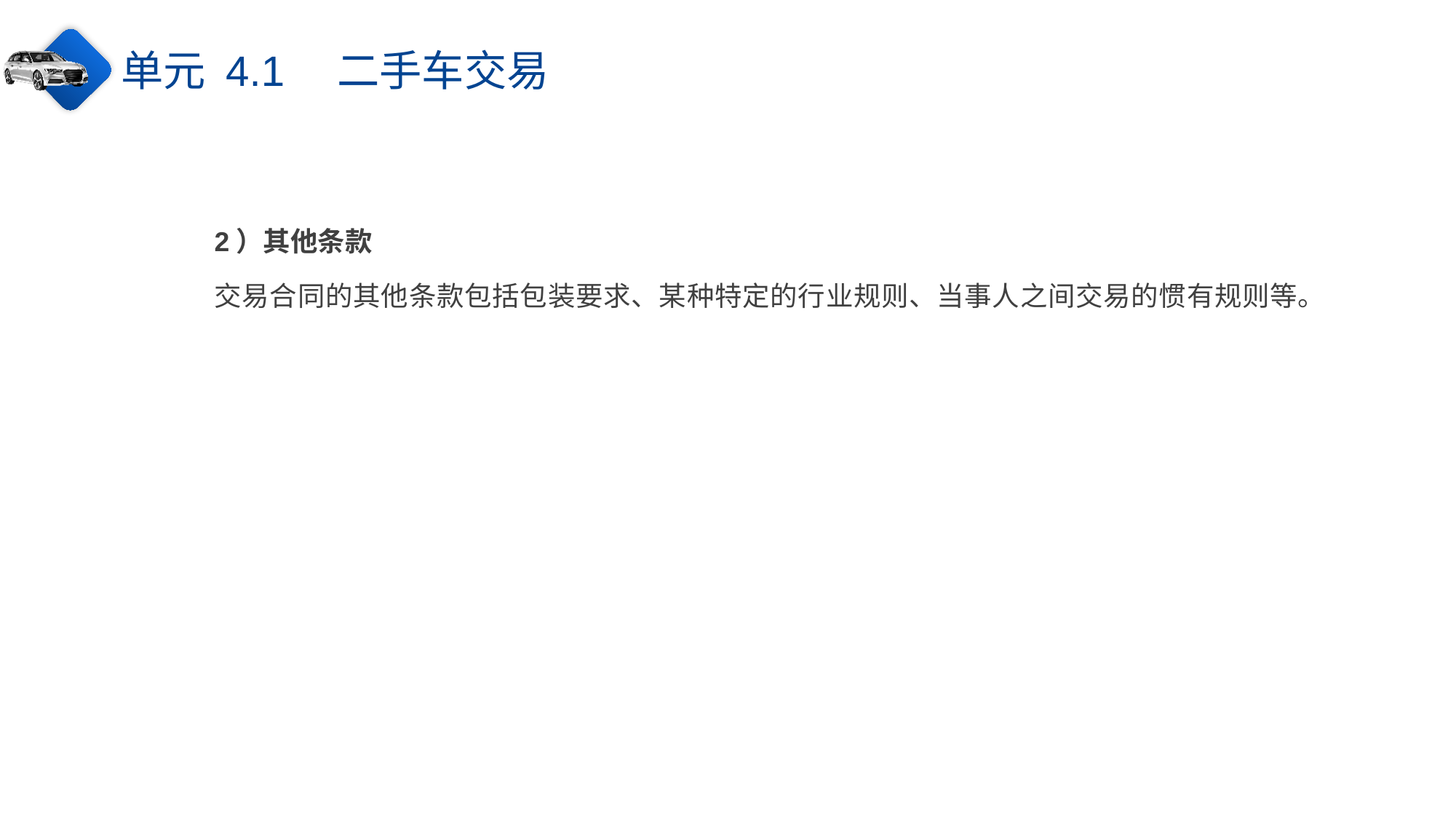

单元 4.1　二手车交易
2）其他条款
交易合同的其他条款包括包装要求、某种特定的行业规则、当事人之间交易的惯有规则等。